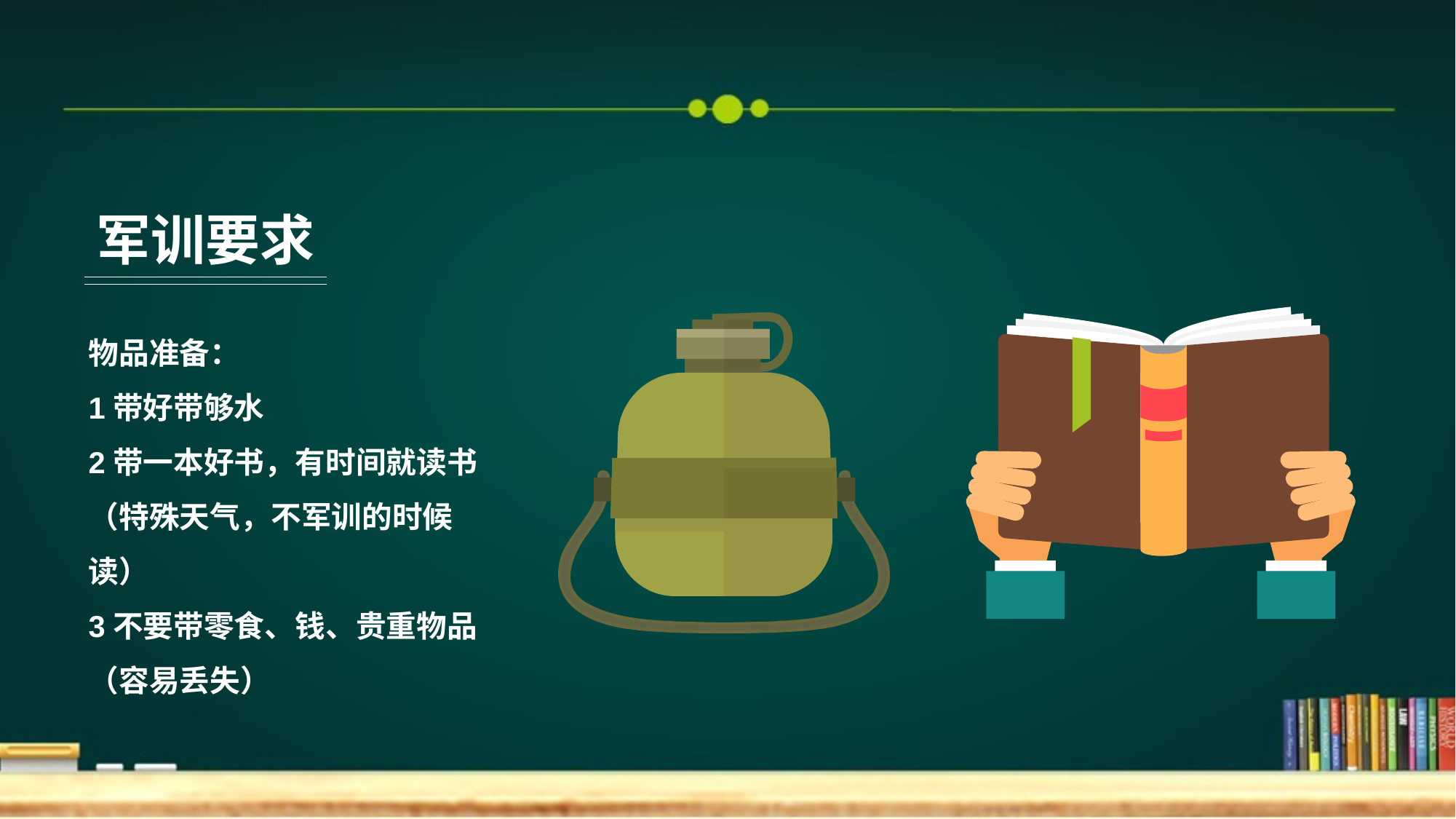

军训要求

物品准备：
1带好带够水
2带一本好书，有时间就读书（特殊天气，不军训的时候读）
3不要带零食、钱、贵重物品（容易丢失）